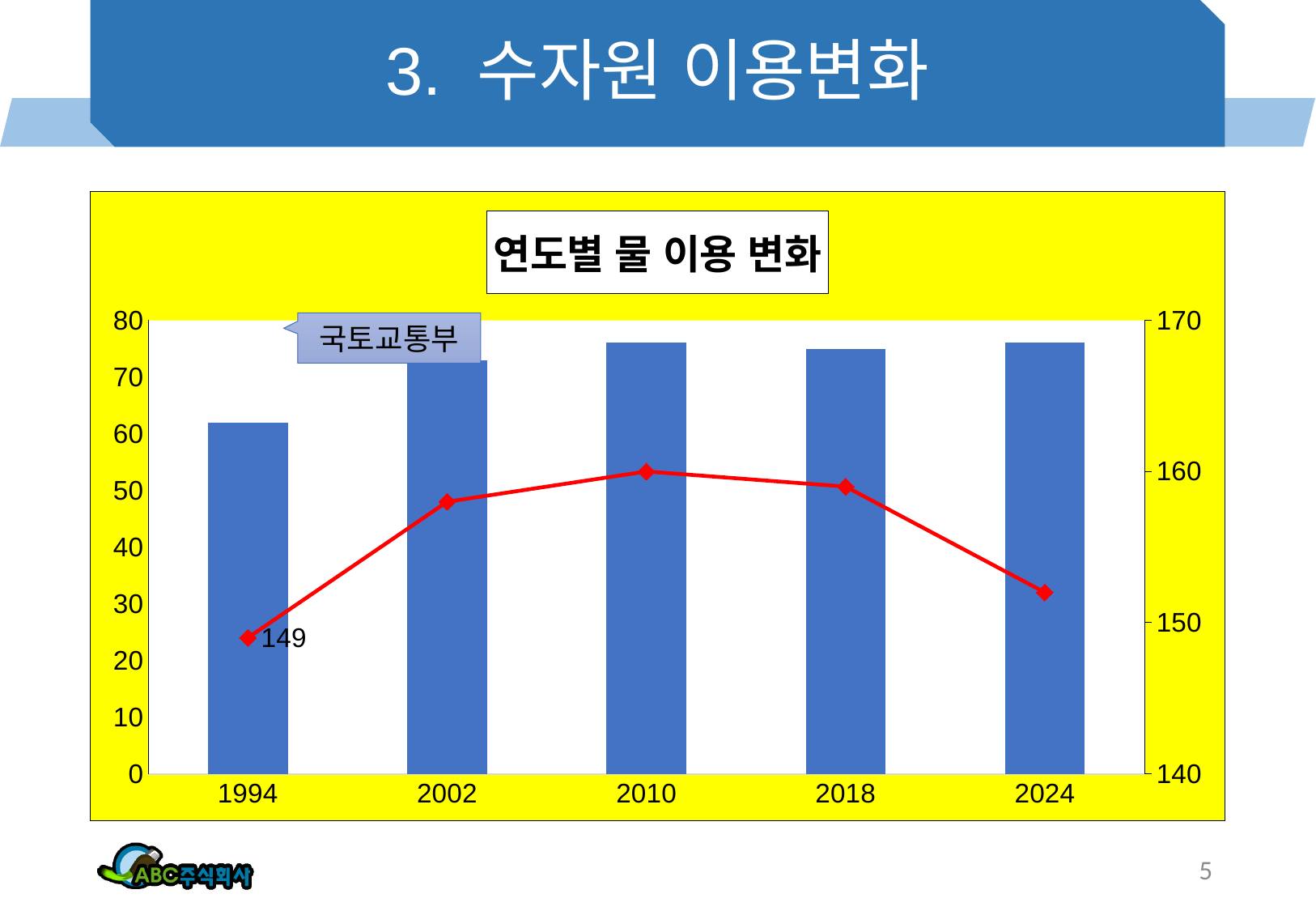

# 3. 수자원 이용변화

### Chart: 연도별 물 이용 변화

| Category | 생활용수 | 농업용수 |
|---|---|---|
| 1994 | 62.0 | 149.0 |
| 2002 | 73.0 | 158.0 |
| 2010 | 76.0 | 160.0 |
| 2018 | 75.0 | 159.0 |
| 2024 | 76.0 | 152.0 |
국토교통부
5